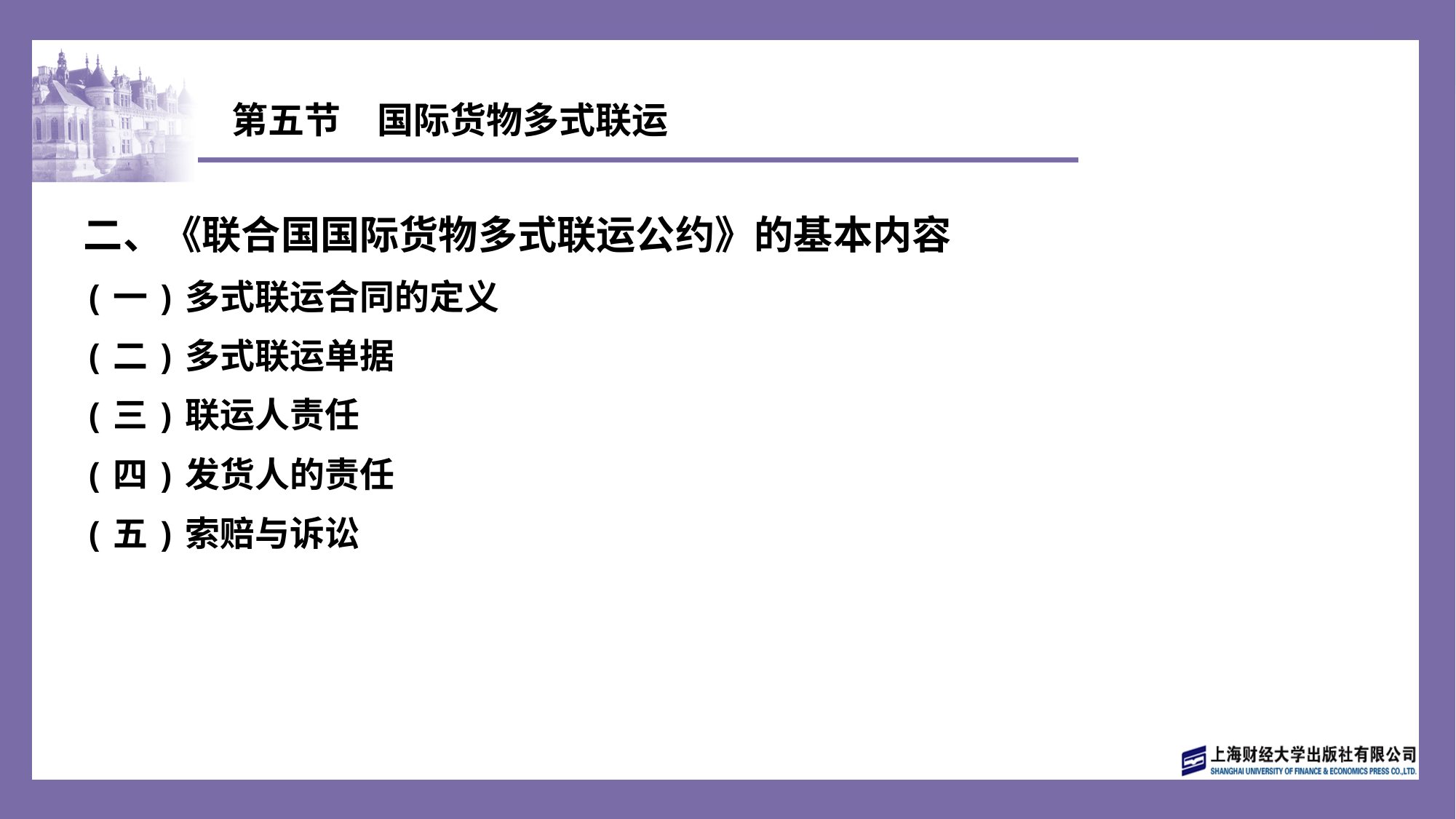

# 第五节　国际货物多式联运
二、《联合国国际货物多式联运公约》的基本内容
(一)多式联运合同的定义
(二)多式联运单据
(三)联运人责任
(四)发货人的责任
(五)索赔与诉讼